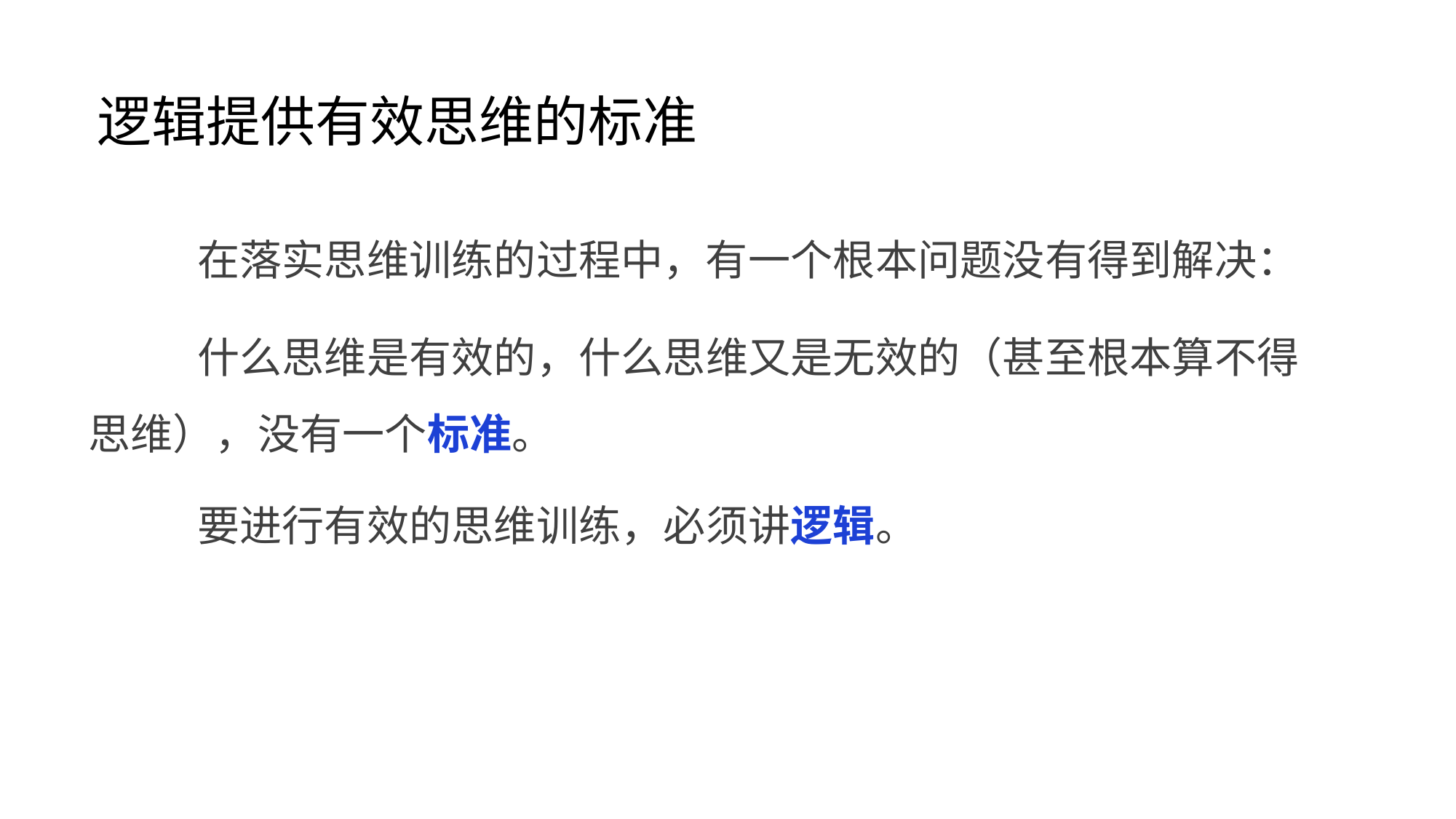

逻辑提供有效思维的标准
在落实思维训练的过程中，有一个根本问题没有得到解决： 什么思维是有效的，什么思维又是无效的（甚至根本算不得
思维），没有一个标准。
要进行有效的思维训练，必须讲逻辑。